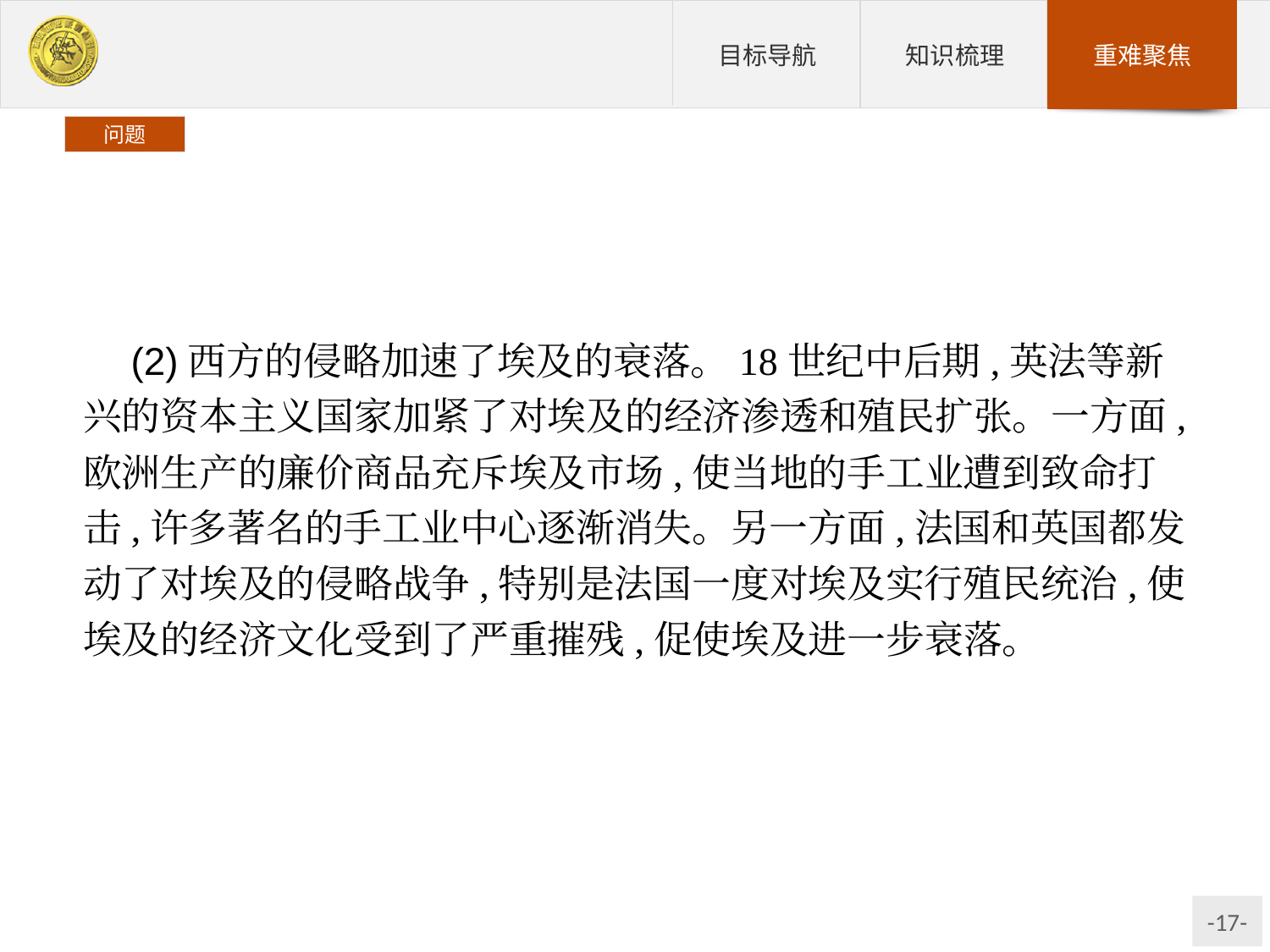

问题
 (2)西方的侵略加速了埃及的衰落。18世纪中后期,英法等新兴的资本主义国家加紧了对埃及的经济渗透和殖民扩张。一方面,欧洲生产的廉价商品充斥埃及市场,使当地的手工业遭到致命打击,许多著名的手工业中心逐渐消失。另一方面,法国和英国都发动了对埃及的侵略战争,特别是法国一度对埃及实行殖民统治,使埃及的经济文化受到了严重摧残,促使埃及进一步衰落。